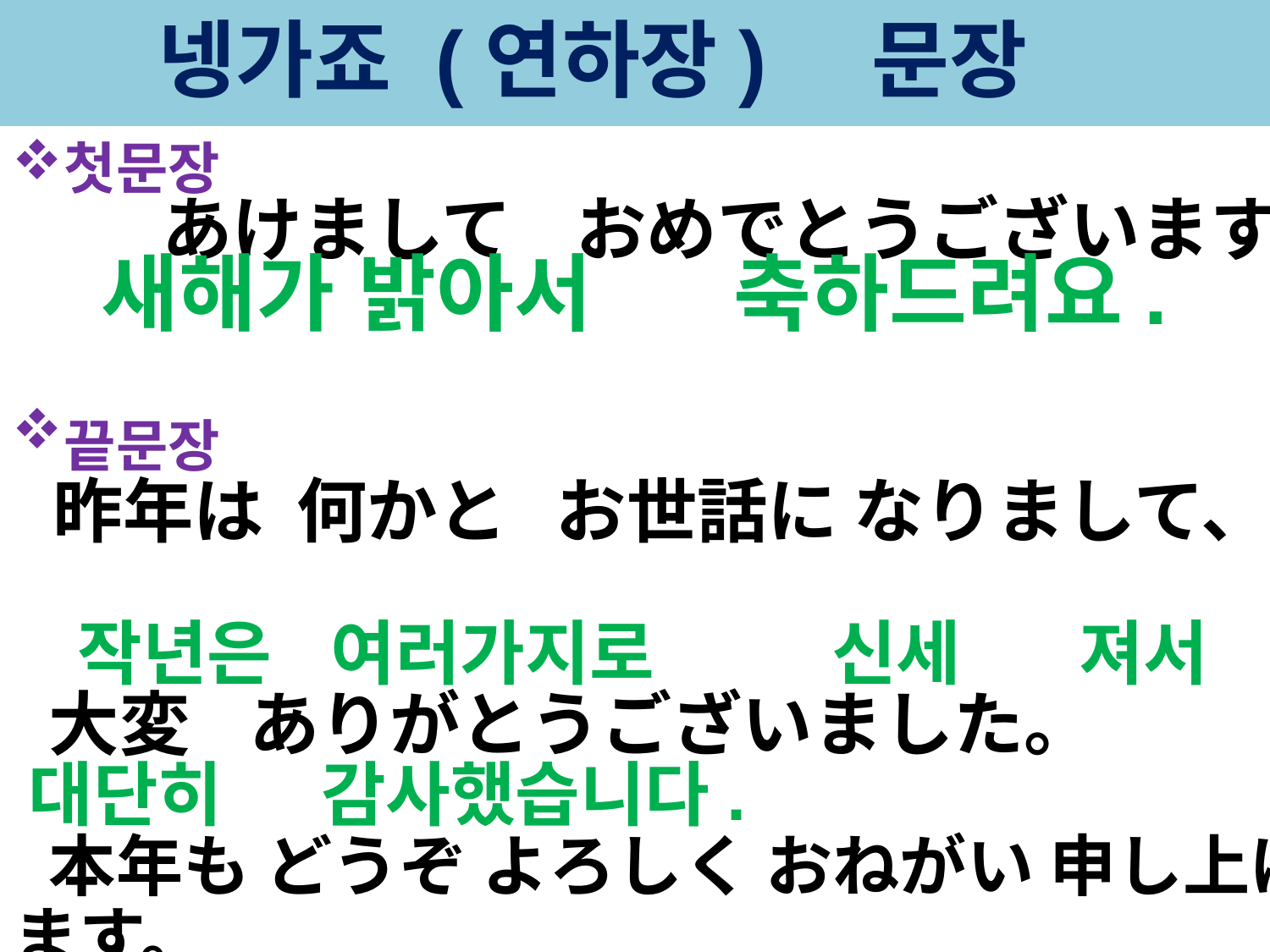

넹가죠 (연하장)　문장
첫문장
      あけまして    おめでとうございます
    새해가 밝아서      축하드려요.

끝문장
 昨年は  何かと   お世話に なりまして、
   작년은   여러가지로         신세      져서
 大変   ありがとうございました。
 대단히     감사했습니다.
 本年も どうぞ よろしく おねがい 申し上げます。
 올해도   부디      잘       부탁　   올립니다.